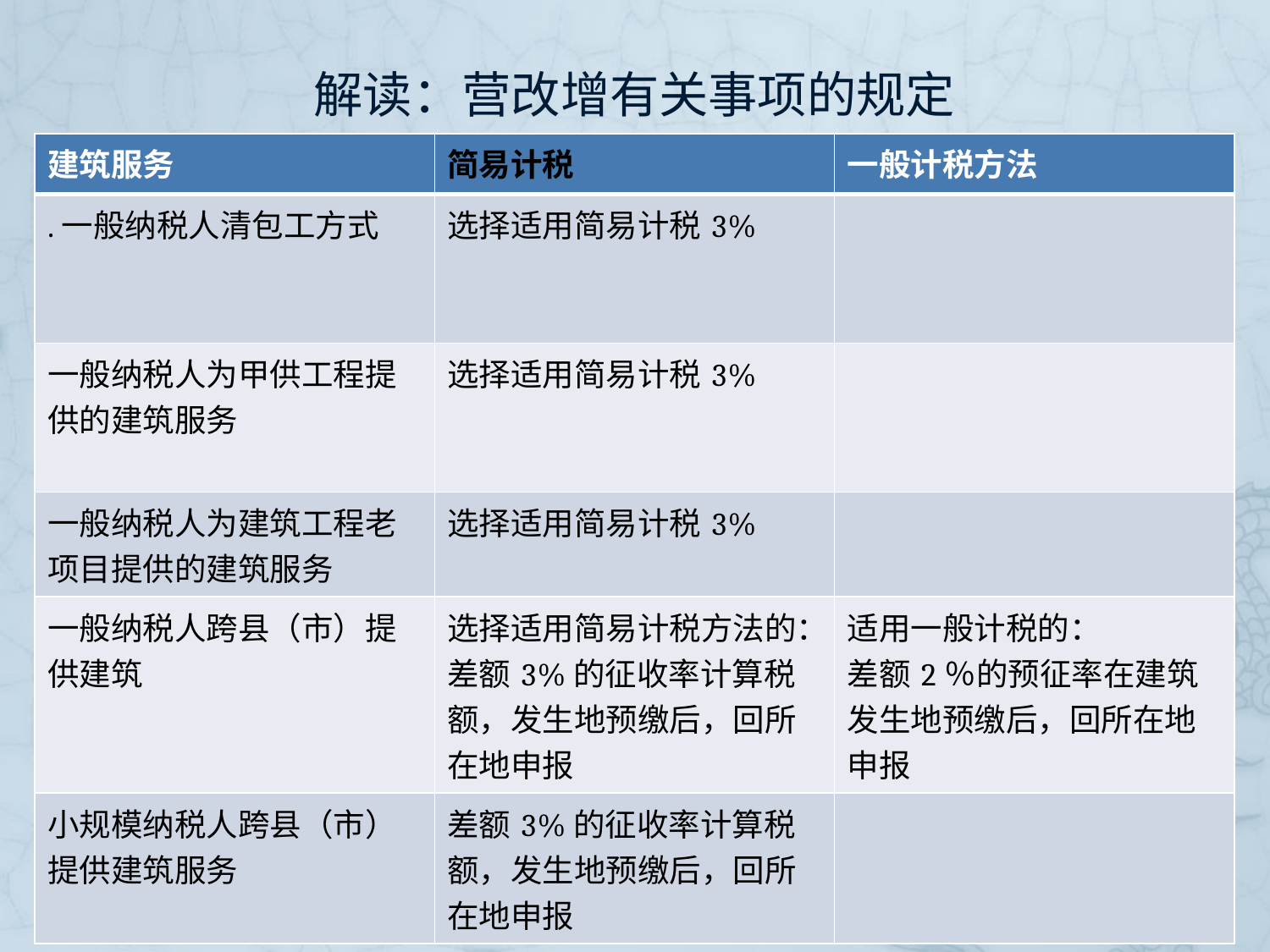

# 解读：营改增有关事项的规定
| 建筑服务 | 简易计税 | 一般计税方法 |
| --- | --- | --- |
| .一般纳税人清包工方式 | 选择适用简易计税3% |  |
| 一般纳税人为甲供工程提供的建筑服务 | 选择适用简易计税3% |  |
| 一般纳税人为建筑工程老项目提供的建筑服务 | 选择适用简易计税3% |  |
| 一般纳税人跨县（市）提供建筑 | 选择适用简易计税方法的：差额3%的征收率计算税额，发生地预缴后，回所在地申报 | 适用一般计税的： 差额2％的预征率在建筑发生地预缴后，回所在地申报 |
| 小规模纳税人跨县（市）提供建筑服务 | 差额3%的征收率计算税额，发生地预缴后，回所在地申报 |  |

财税〔2016〕36号